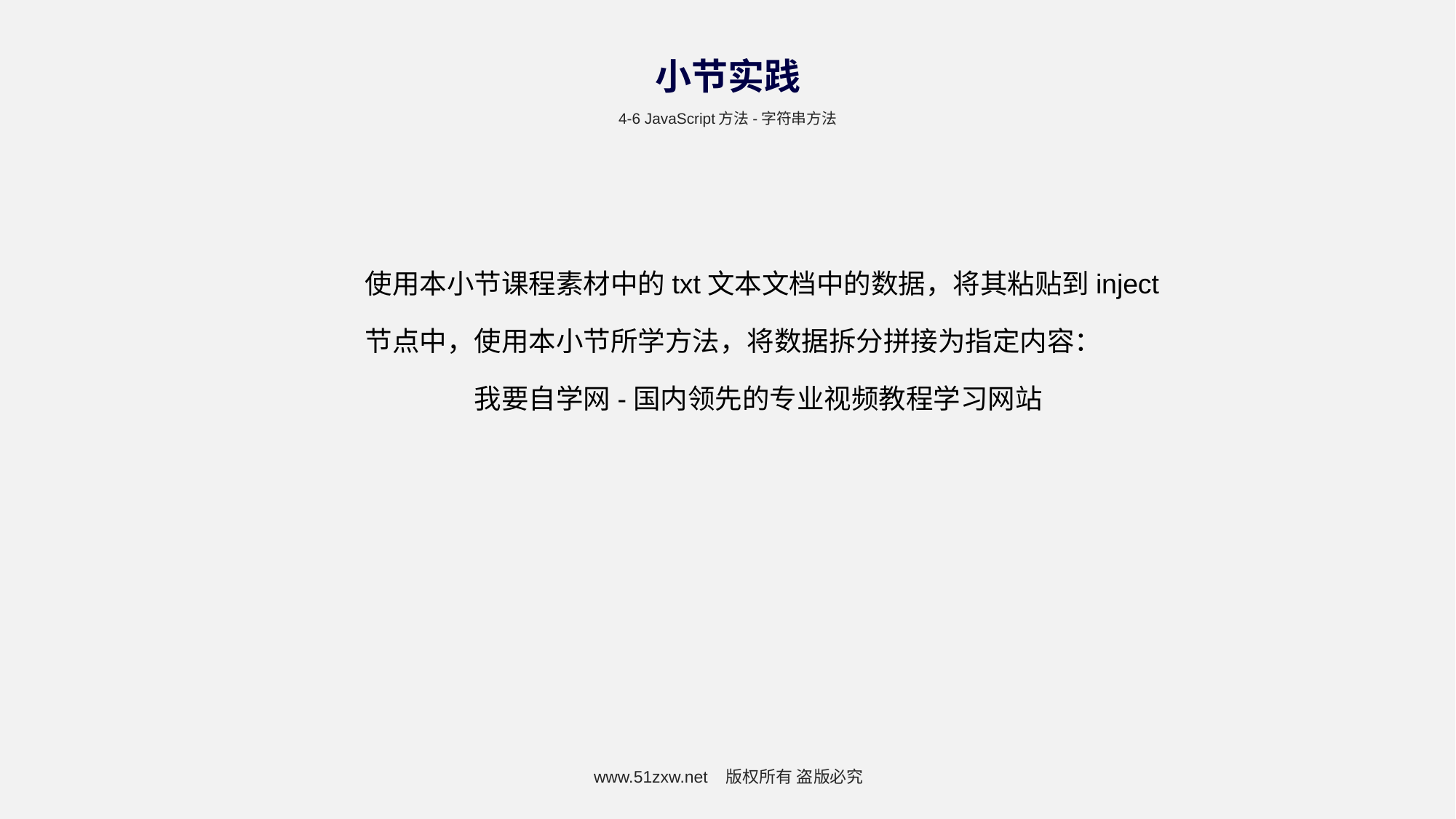

小节实践
4-6 JavaScript方法-字符串方法
使用本小节课程素材中的txt文本文档中的数据，将其粘贴到inject节点中，使用本小节所学方法，将数据拆分拼接为指定内容：
	我要自学网-国内领先的专业视频教程学习网站
www.51zxw.net   版权所有 盗版必究